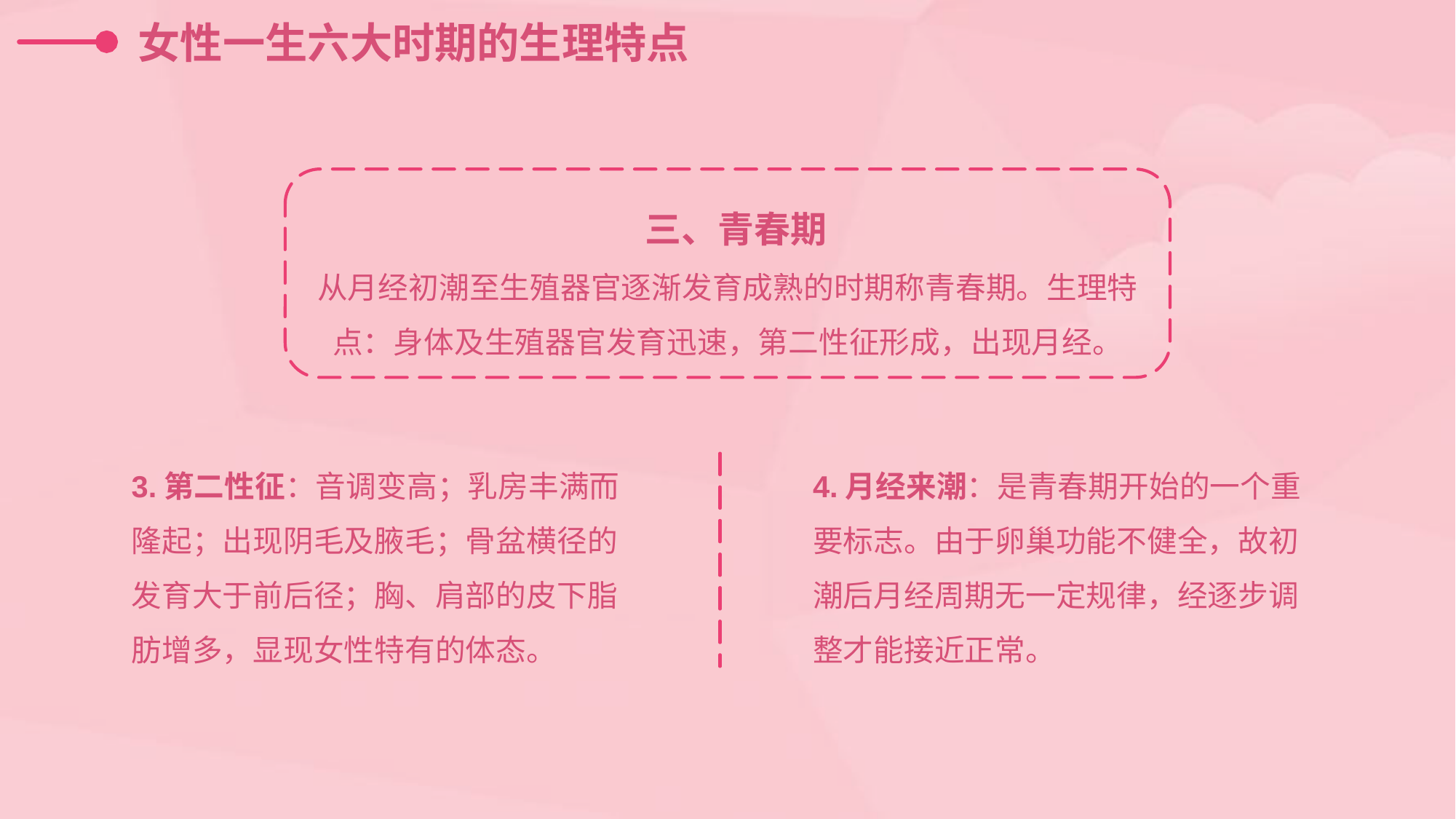

女性一生六大时期的生理特点

 三、青春期
从月经初潮至生殖器官逐渐发育成熟的时期称青春期。生理特点：身体及生殖器官发育迅速，第二性征形成，出现月经。
3.第二性征：音调变高；乳房丰满而隆起；出现阴毛及腋毛；骨盆横径的发育大于前后径；胸、肩部的皮下脂肪增多，显现女性特有的体态。
4.月经来潮：是青春期开始的一个重要标志。由于卵巢功能不健全，故初潮后月经周期无一定规律，经逐步调整才能接近正常。